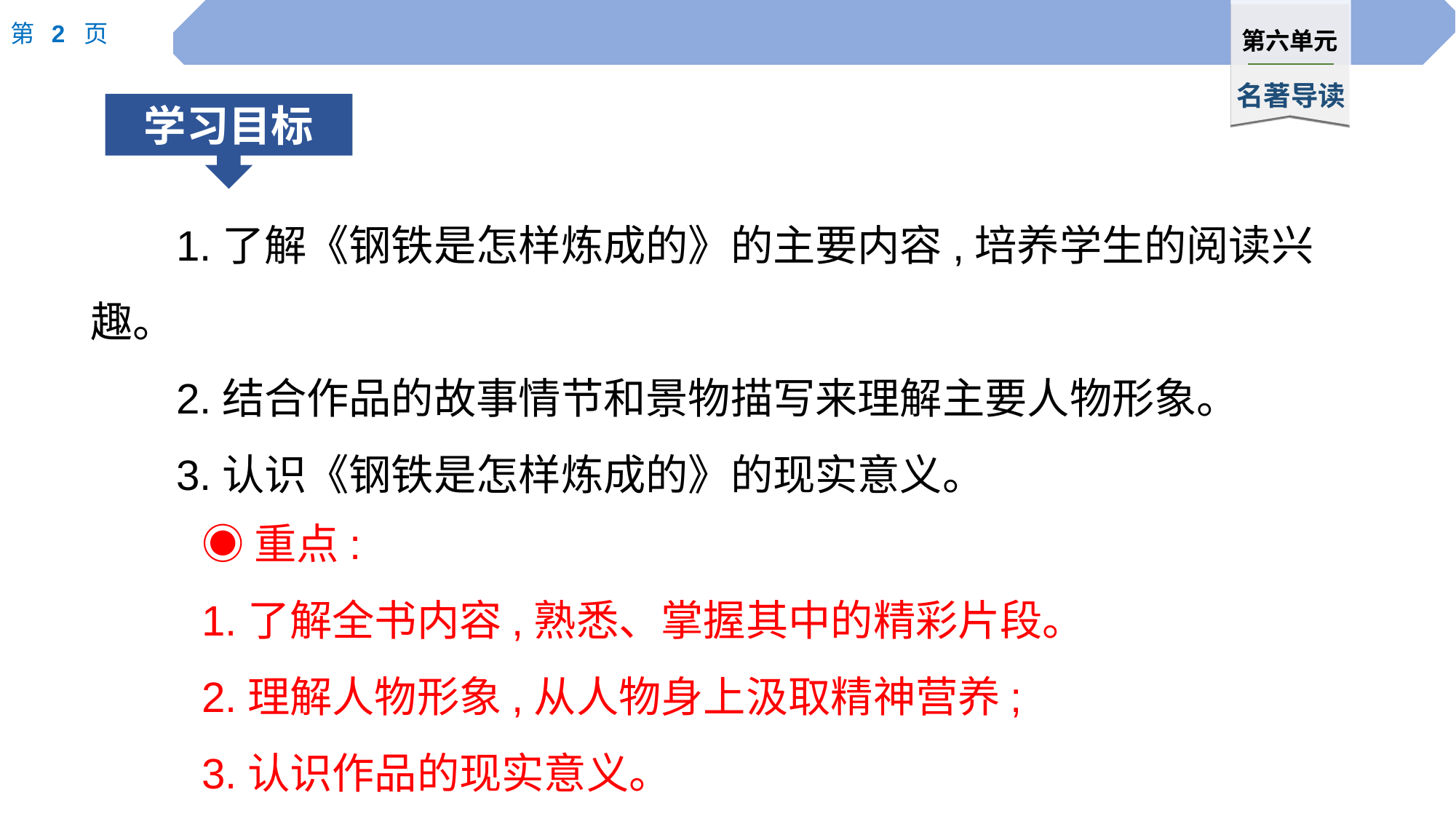

1.了解《钢铁是怎样炼成的》的主要内容,培养学生的阅读兴趣。
2.结合作品的故事情节和景物描写来理解主要人物形象。
3.认识《钢铁是怎样炼成的》的现实意义。
◉重点:
1.了解全书内容,熟悉、掌握其中的精彩片段。
2.理解人物形象,从人物身上汲取精神营养;
3.认识作品的现实意义。